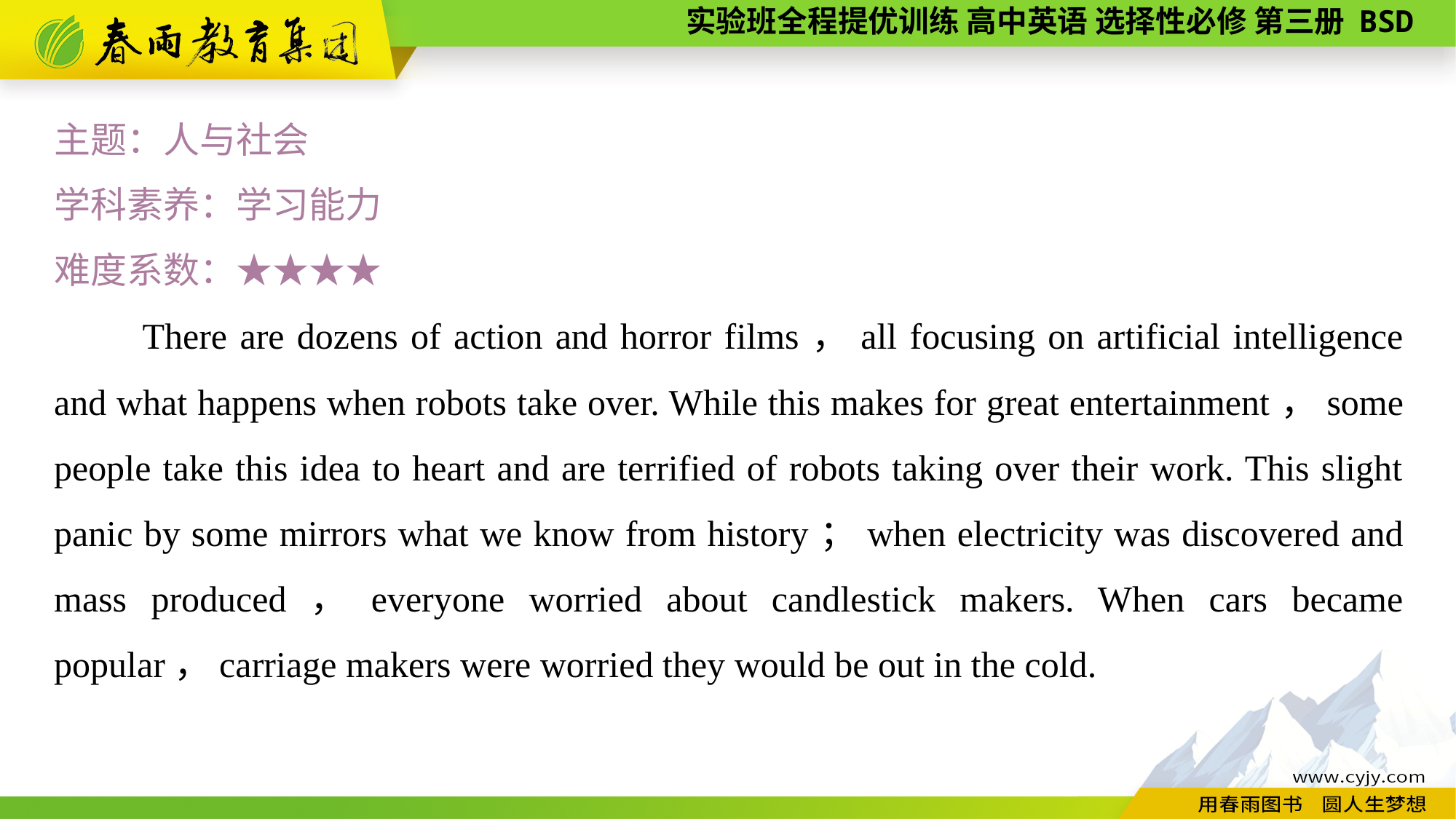

主题：人与社会
学科素养：学习能力
难度系数：★★★★
　　There are dozens of action and horror films，all focusing on artificial intelligence and what happens when robots take over. While this makes for great entertainment，some people take this idea to heart and are terrified of robots taking over their work. This slight panic by some mirrors what we know from history；when electricity was discovered and mass produced，everyone worried about candlestick makers. When cars became popular，carriage makers were worried they would be out in the cold.